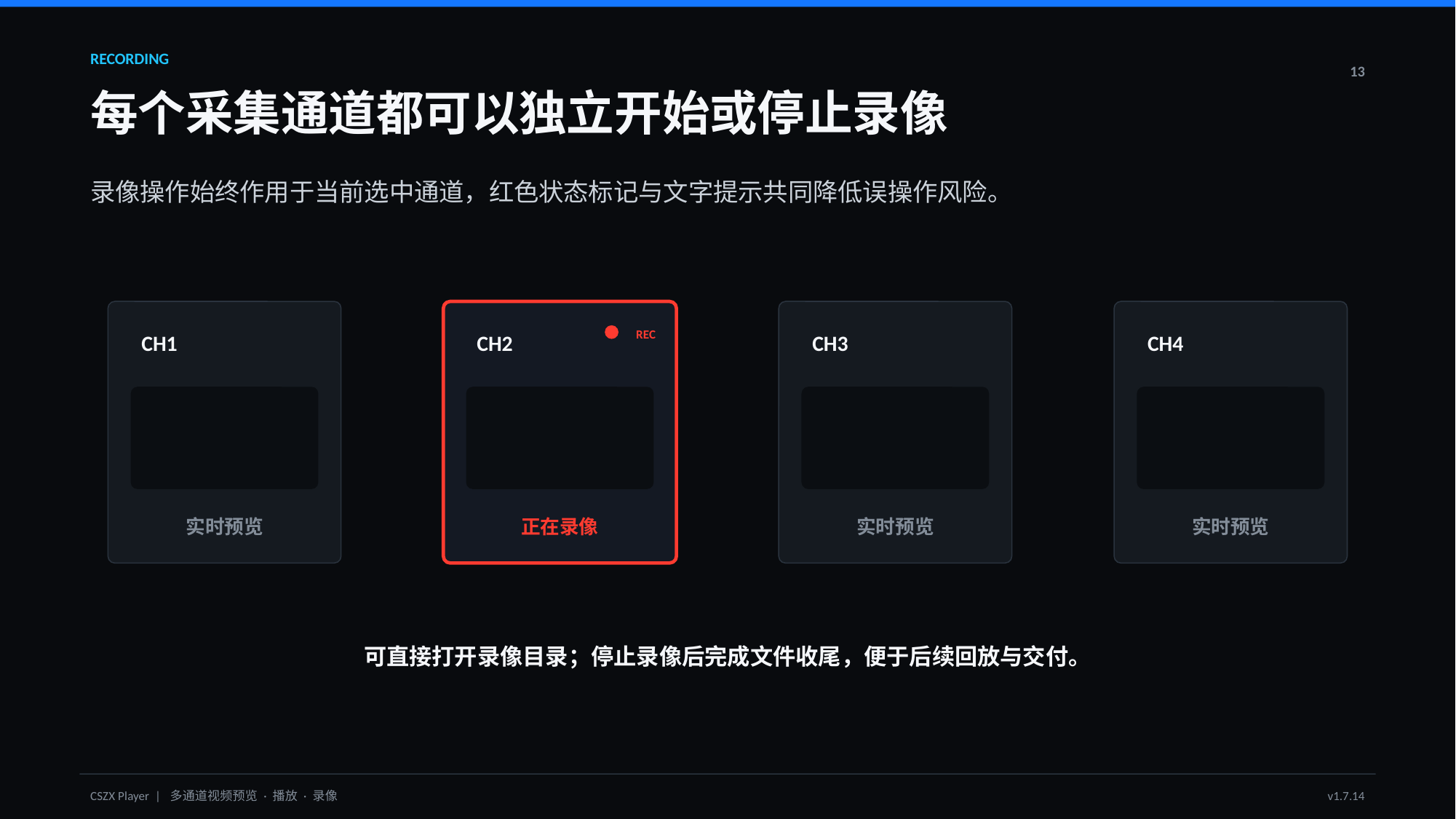

RECORDING
13
每个采集通道都可以独立开始或停止录像
录像操作始终作用于当前选中通道，红色状态标记与文字提示共同降低误操作风险。

REC
CH1
CH2
CH3
CH4

实时预览
正在录像
实时预览
实时预览
可直接打开录像目录；停止录像后完成文件收尾，便于后续回放与交付。

CSZX Player  |  多通道视频预览 · 播放 · 录像
v1.7.14